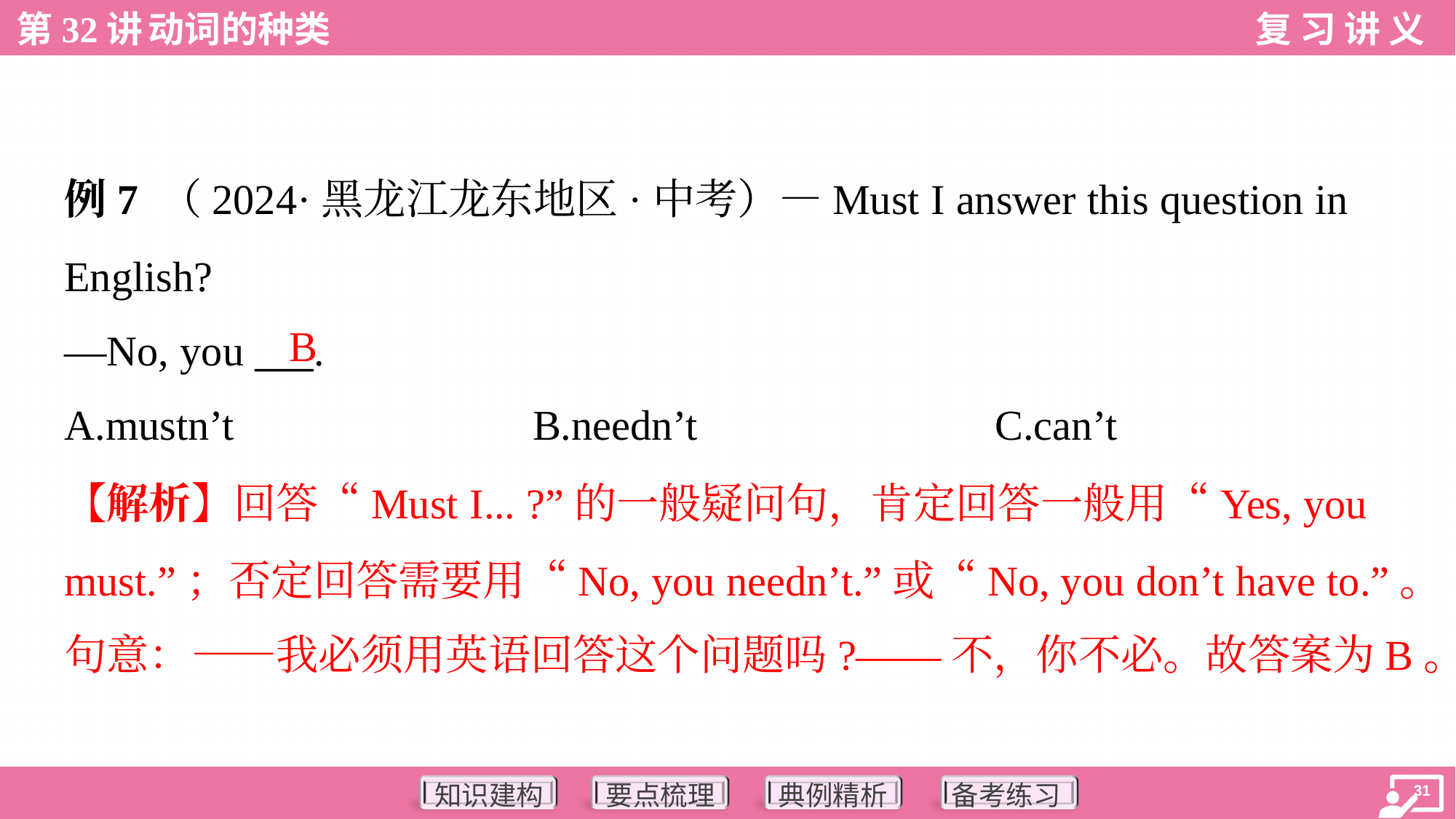

例7 （2024·黑龙江龙东地区·中考）—Must I answer this question in
English?
—No, you ___.
B
A.mustn’t	B.needn’t	C.can’t
【解析】回答“Must I... ?”的一般疑问句，肯定回答一般用“Yes, you
must.”；否定回答需要用“No, you needn’t.”或“No, you don’t have to.”。
句意：——我必须用英语回答这个问题吗?——不，你不必。故答案为B。